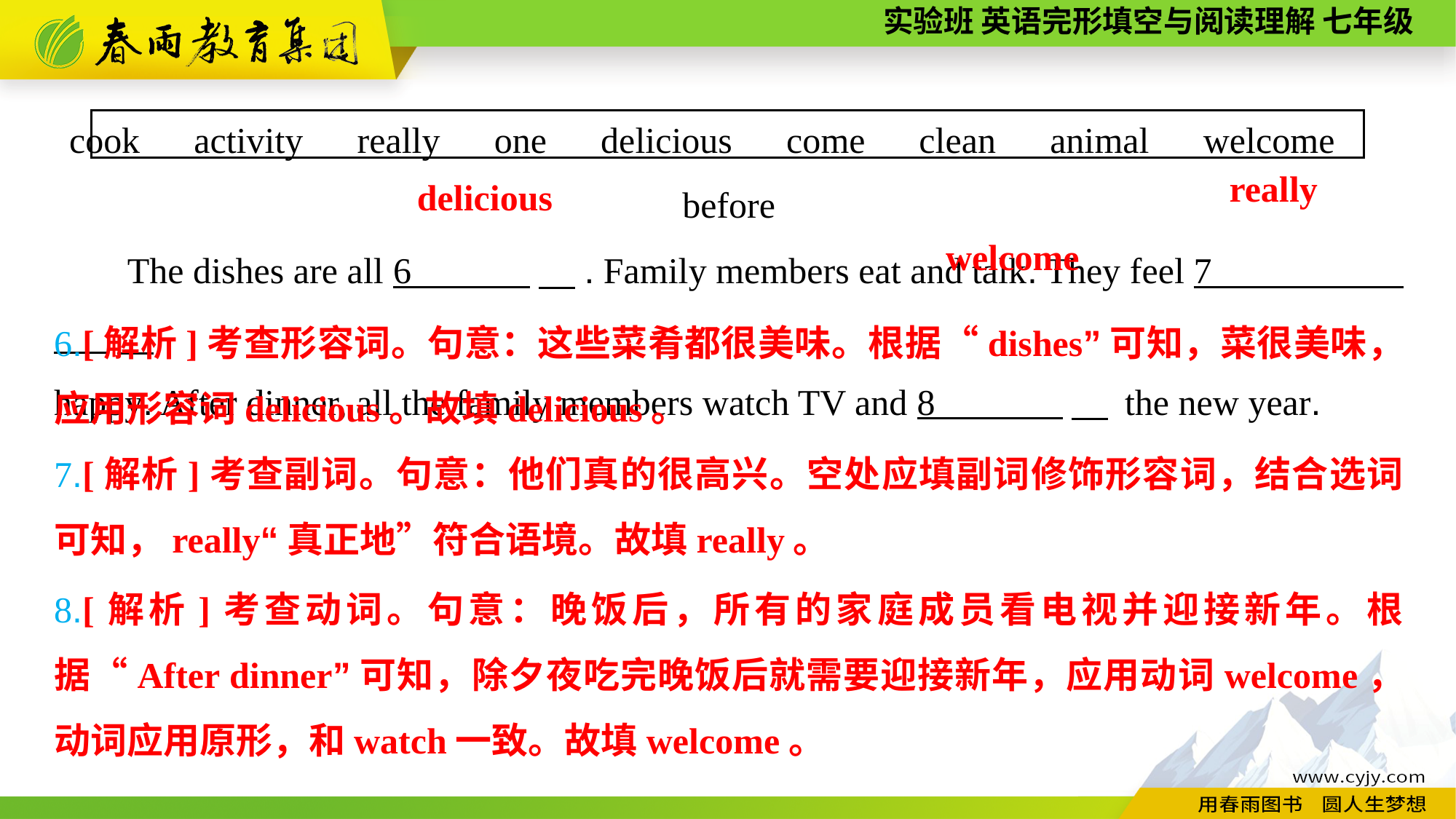

cook　activity　really　one　delicious　come　clean　animal　welcome　before
        The dishes are all 6             　. Family members eat and talk. They feel 7                  .
happy. After dinner, all the family members watch TV and 8              　 the new year.

really
delicious
welcome
6.[解析]考查形容词。句意：这些菜肴都很美味。根据“dishes”可知，菜很美味，应用形容词delicious。故填delicious。
7.[解析]考查副词。句意：他们真的很高兴。空处应填副词修饰形容词，结合选词可知，really“真正地”符合语境。故填really。
8.[解析]考查动词。句意：晚饭后，所有的家庭成员看电视并迎接新年。根据“After dinner”可知，除夕夜吃完晚饭后就需要迎接新年，应用动词welcome，动词应用原形，和watch一致。故填welcome。